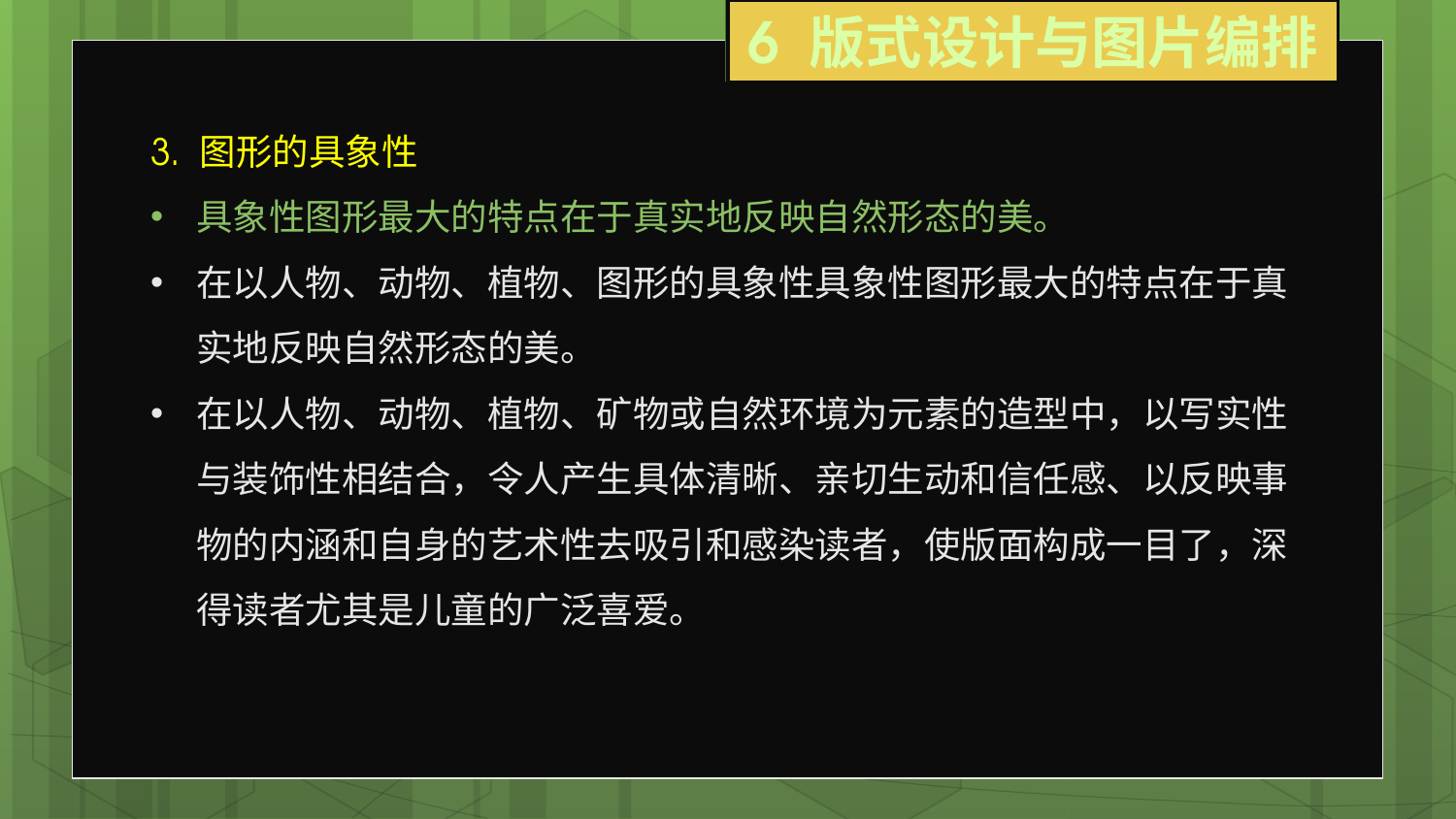

6 版式设计与图片编排
3. 图形的具象性
具象性图形最大的特点在于真实地反映自然形态的美。
在以人物、动物、植物、图形的具象性具象性图形最大的特点在于真实地反映自然形态的美。
在以人物、动物、植物、矿物或自然环境为元素的造型中，以写实性与装饰性相结合，令人产生具体清晰、亲切生动和信任感、以反映事物的内涵和自身的艺术性去吸引和感染读者，使版面构成一目了，深得读者尤其是儿童的广泛喜爱。